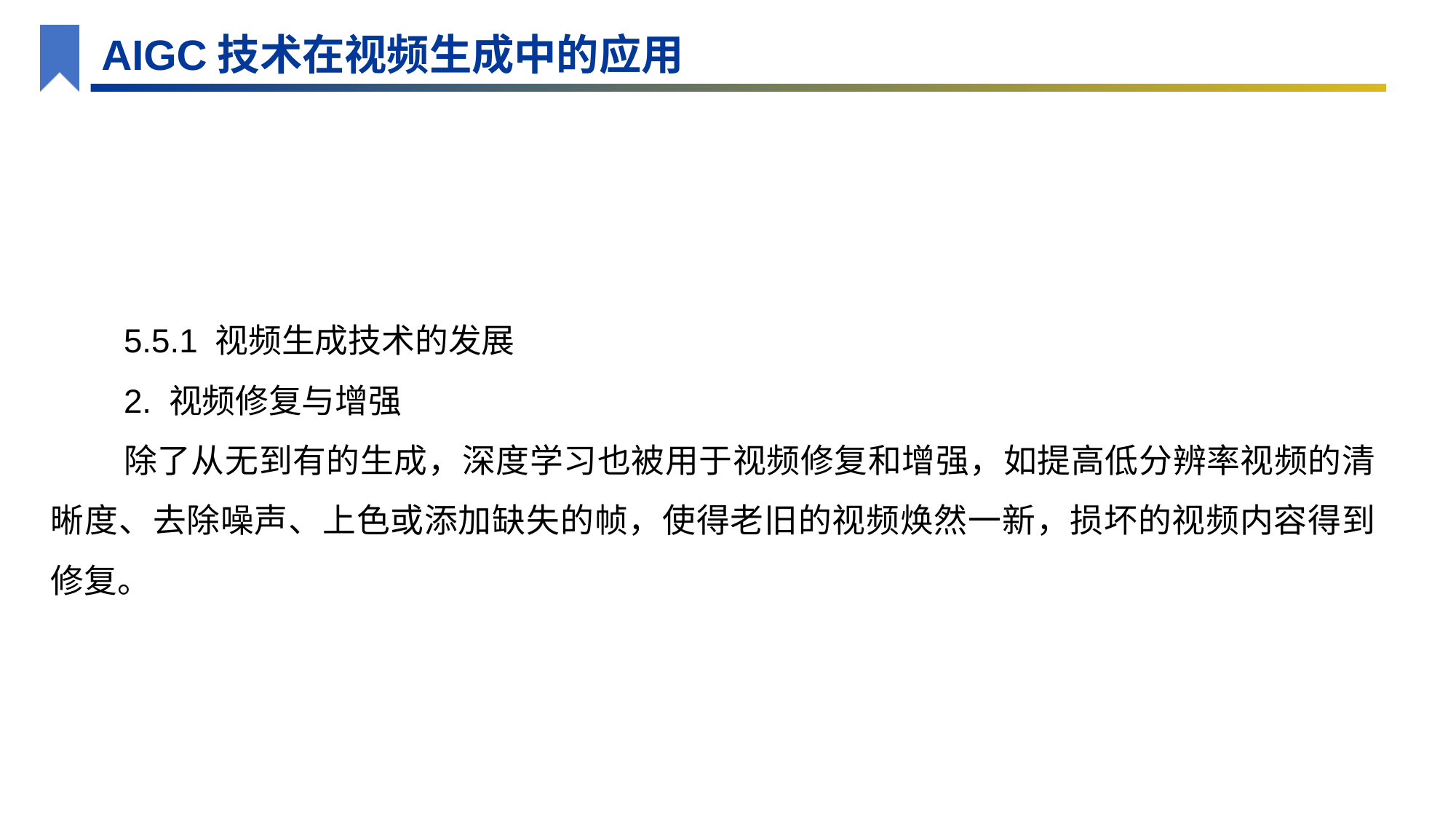

AIGC技术在视频生成中的应用
5.5.1 视频生成技术的发展
2. 视频修复与增强
除了从无到有的生成，深度学习也被用于视频修复和增强，如提高低分辨率视频的清晰度、去除噪声、上色或添加缺失的帧，使得老旧的视频焕然一新，损坏的视频内容得到修复。